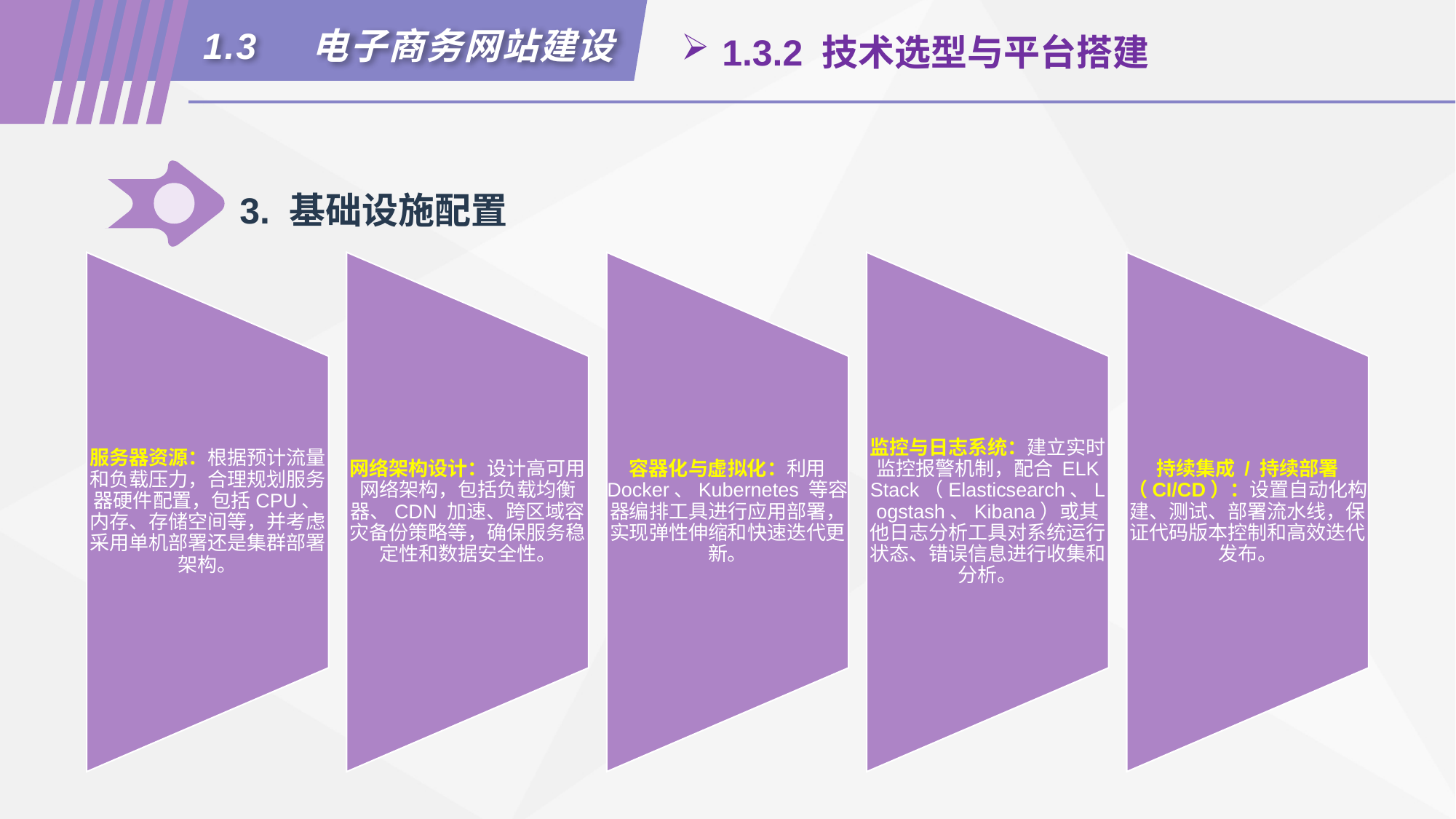

1.3	电子商务网站建设
1.3.2 技术选型与平台搭建

3. 基础设施配置
服务器资源：根据预计流量和负载压力，合理规划服务器硬件配置，包括CPU、内存、存储空间等，并考虑采用单机部署还是集群部署架构。
网络架构设计：设计高可用网络架构，包括负载均衡器、CDN 加速、跨区域容灾备份策略等，确保服务稳定性和数据安全性。
容器化与虚拟化：利用 Docker、Kubernetes 等容器编排工具进行应用部署，实现弹性伸缩和快速迭代更新。
监控与日志系统：建立实时监控报警机制，配合 ELK Stack（Elasticsearch、Logstash、Kibana）或其他日志分析工具对系统运行状态、错误信息进行收集和分析。
持续集成 / 持续部署（CI/CD）：设置自动化构建、测试、部署流水线，保证代码版本控制和高效迭代发布。